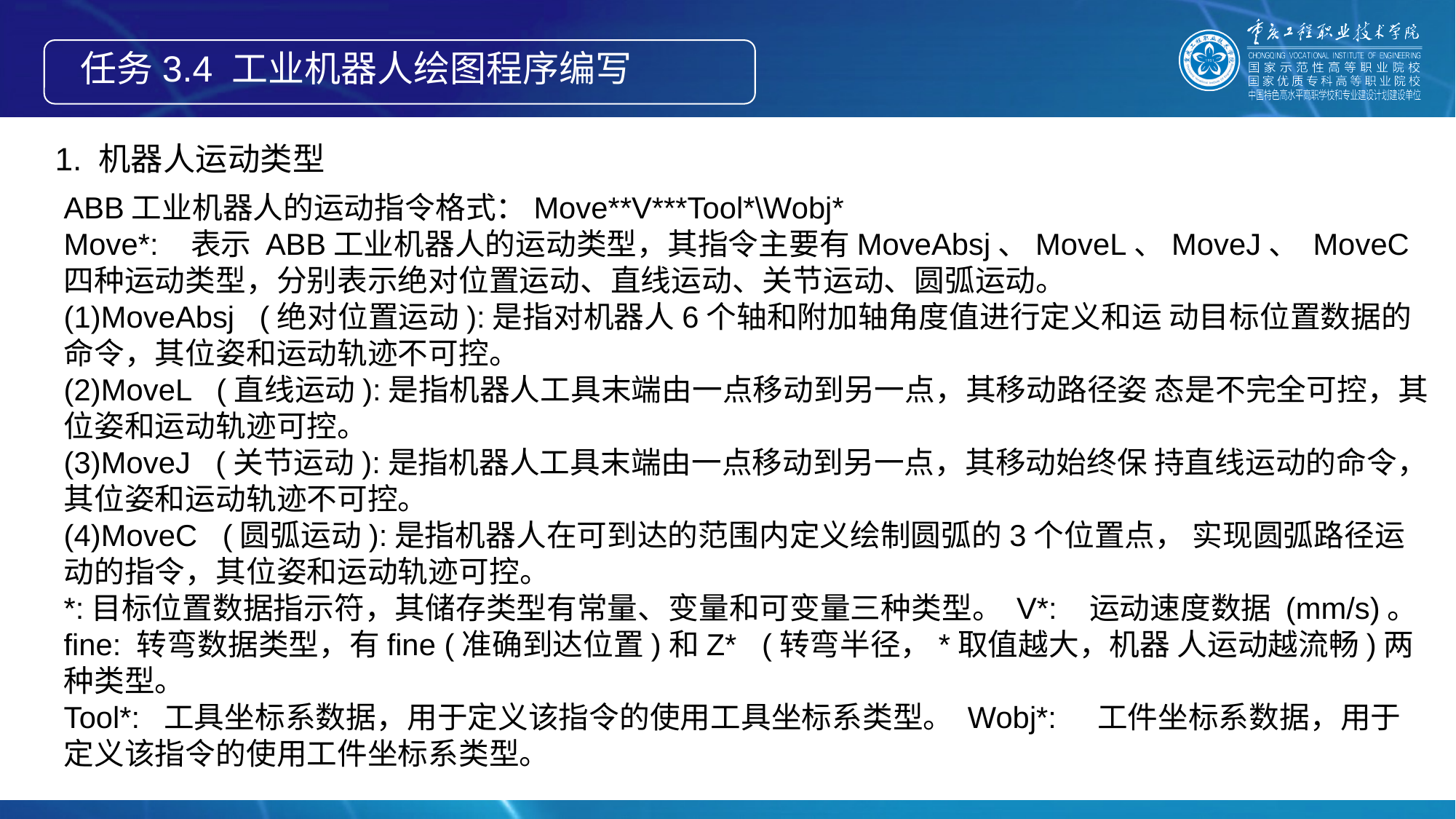

任务3.4 工业机器人绘图程序编写

1. 机器人运动类型
ABB工业机器人的运动指令格式：Move**V***Tool*\Wobj*
Move*:   表示 ABB工业机器人的运动类型，其指令主要有MoveAbsj、MoveL、MoveJ、 MoveC四种运动类型，分别表示绝对位置运动、直线运动、关节运动、圆弧运动。
(1)MoveAbsj   (绝对位置运动):是指对机器人6个轴和附加轴角度值进行定义和运 动目标位置数据的命令，其位姿和运动轨迹不可控。
(2)MoveL   (直线运动):是指机器人工具末端由一点移动到另一点，其移动路径姿 态是不完全可控，其位姿和运动轨迹可控。
(3)MoveJ   (关节运动):是指机器人工具末端由一点移动到另一点，其移动始终保 持直线运动的命令，其位姿和运动轨迹不可控。
(4)MoveC   (圆弧运动):是指机器人在可到达的范围内定义绘制圆弧的3个位置点， 实现圆弧路径运动的指令，其位姿和运动轨迹可控。
*:目标位置数据指示符，其储存类型有常量、变量和可变量三种类型。 V*:   运动速度数据 (mm/s)。
fine: 转弯数据类型，有fine (准确到达位置)和Z*   (转弯半径，*取值越大，机器 人运动越流畅)两种类型。
Tool*:  工具坐标系数据，用于定义该指令的使用工具坐标系类型。 Wobj*:    工件坐标系数据，用于定义该指令的使用工件坐标系类型。